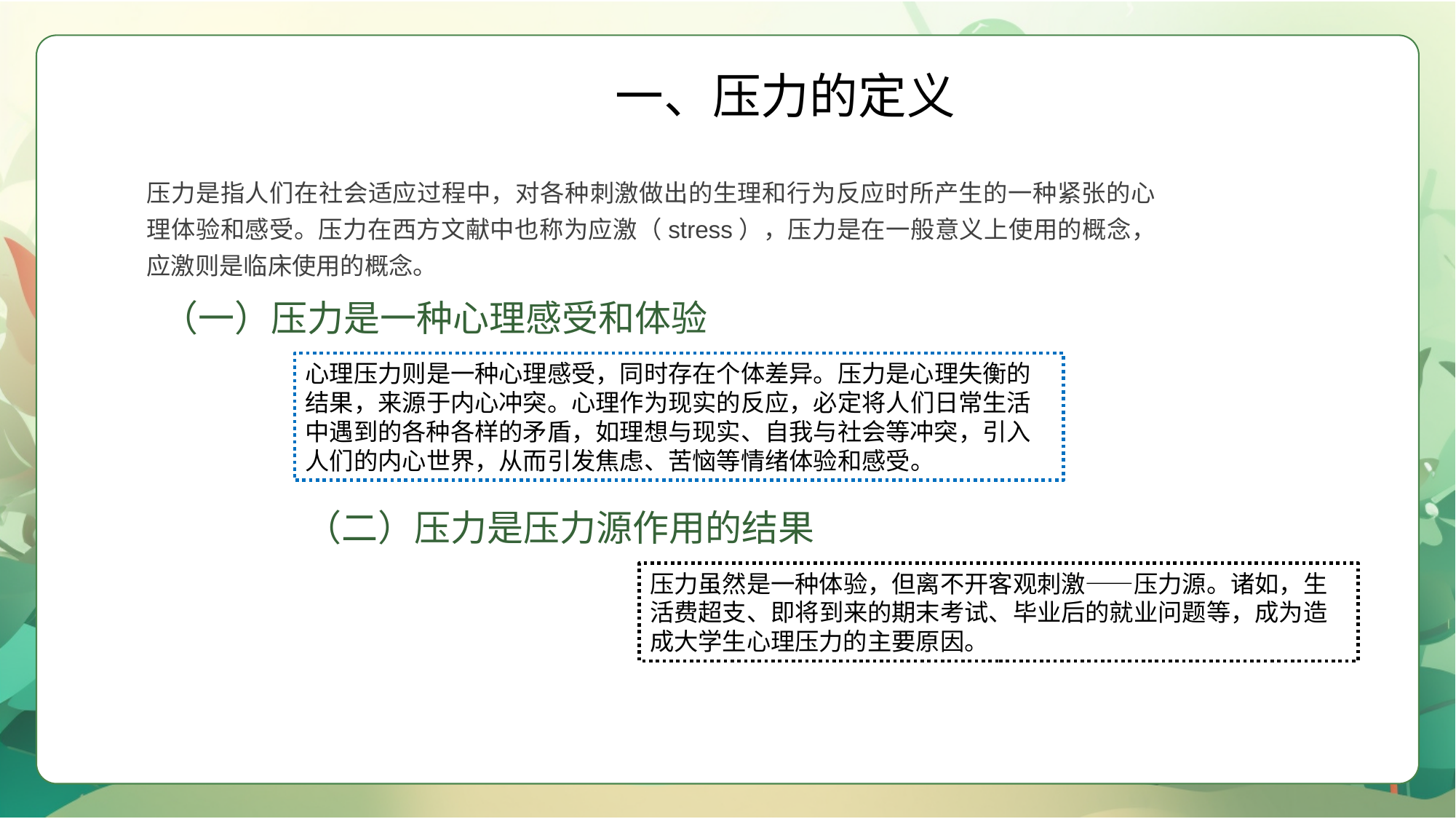

一、压力的定义
压力是指人们在社会适应过程中，对各种刺激做出的生理和行为反应时所产生的一种紧张的心理体验和感受。压力在西方文献中也称为应激（stress），压力是在一般意义上使用的概念，应激则是临床使用的概念。
（一）压力是一种心理感受和体验
心理压力则是一种心理感受，同时存在个体差异。压力是心理失衡的结果，来源于内心冲突。心理作为现实的反应，必定将人们日常生活中遇到的各种各样的矛盾，如理想与现实、自我与社会等冲突，引入人们的内心世界，从而引发焦虑、苦恼等情绪体验和感受。
（二）压力是压力源作用的结果
压力虽然是一种体验，但离不开客观刺激——压力源。诸如，生活费超支、即将到来的期末考试、毕业后的就业问题等，成为造成大学生心理压力的主要原因。